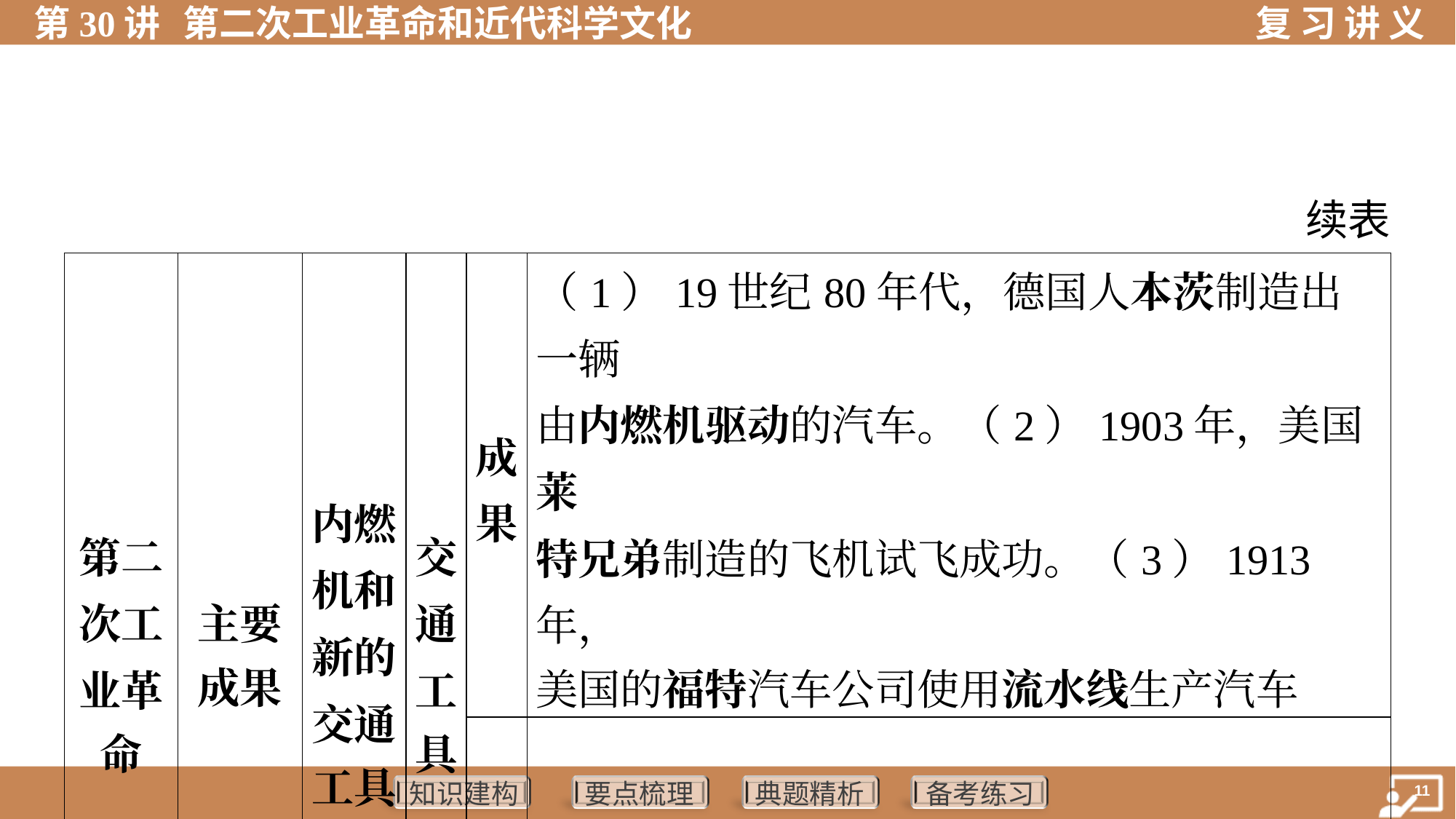

续表
| 第二 次工 业革 命 | 主要 成果 | 内燃 机和 新的 交通 工具 | 交 通 工 具 | 成 果 | （1）19世纪80年代，德国人本茨制造出一辆 由内燃机驱动的汽车。（2）1903年，美国莱 特兄弟制造的飞机试飞成功。（3）1913年， 美国的福特汽车公司使用流水线生产汽车 |  |  |  |  |
| --- | --- | --- | --- | --- | --- | --- | --- | --- | --- |
|  |  |  |  | 影 响 | 为人们的生产和生活带来了极大的便利 |  |  |  |  |